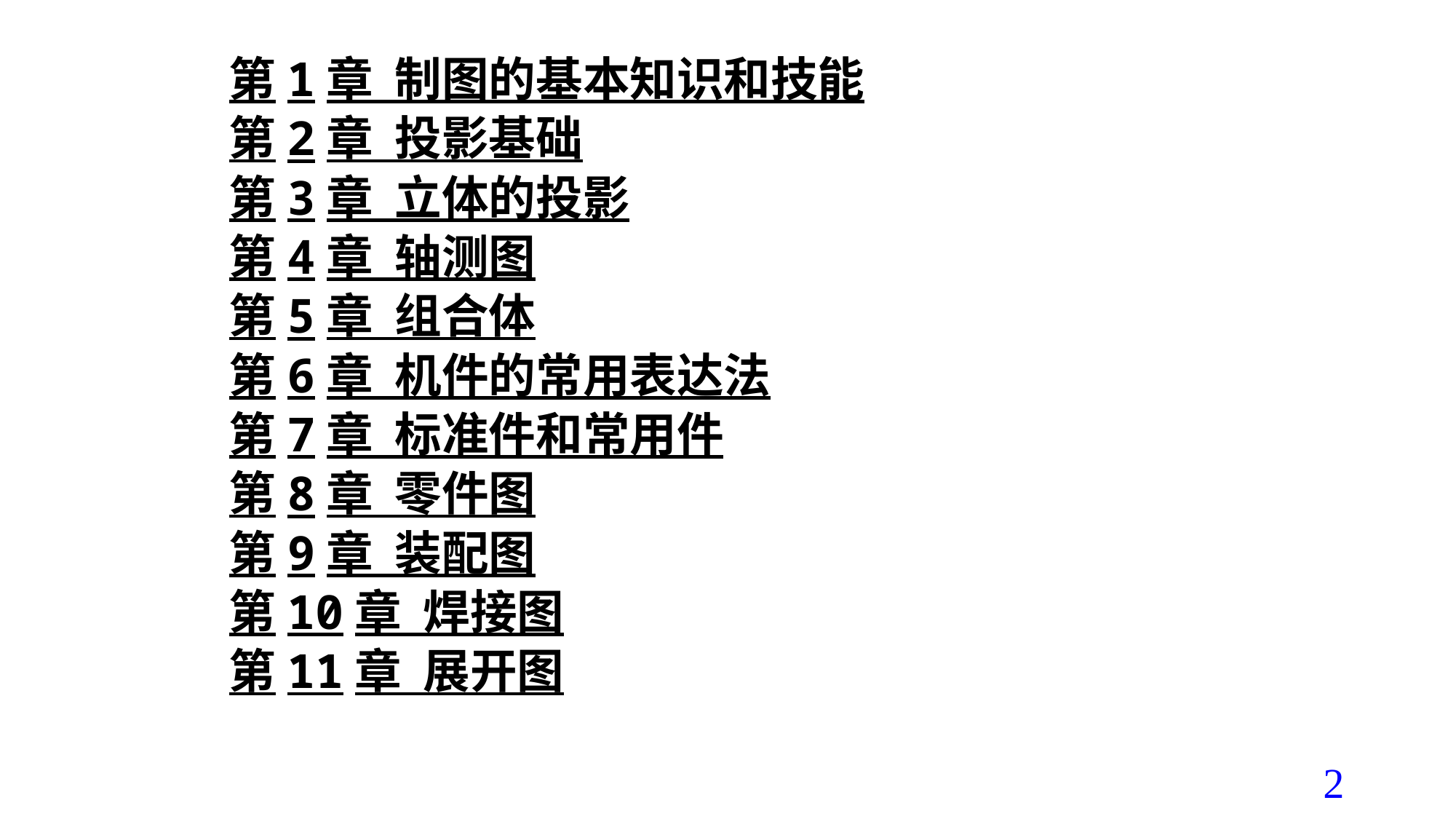

第1章  制图的基本知识和技能
第2章  投影基础
第3章  立体的投影
第4章  轴测图
第5章  组合体
第6章  机件的常用表达法
第7章  标准件和常用件
第8章  零件图
第9章  装配图
第10章  焊接图
第11章  展开图

2